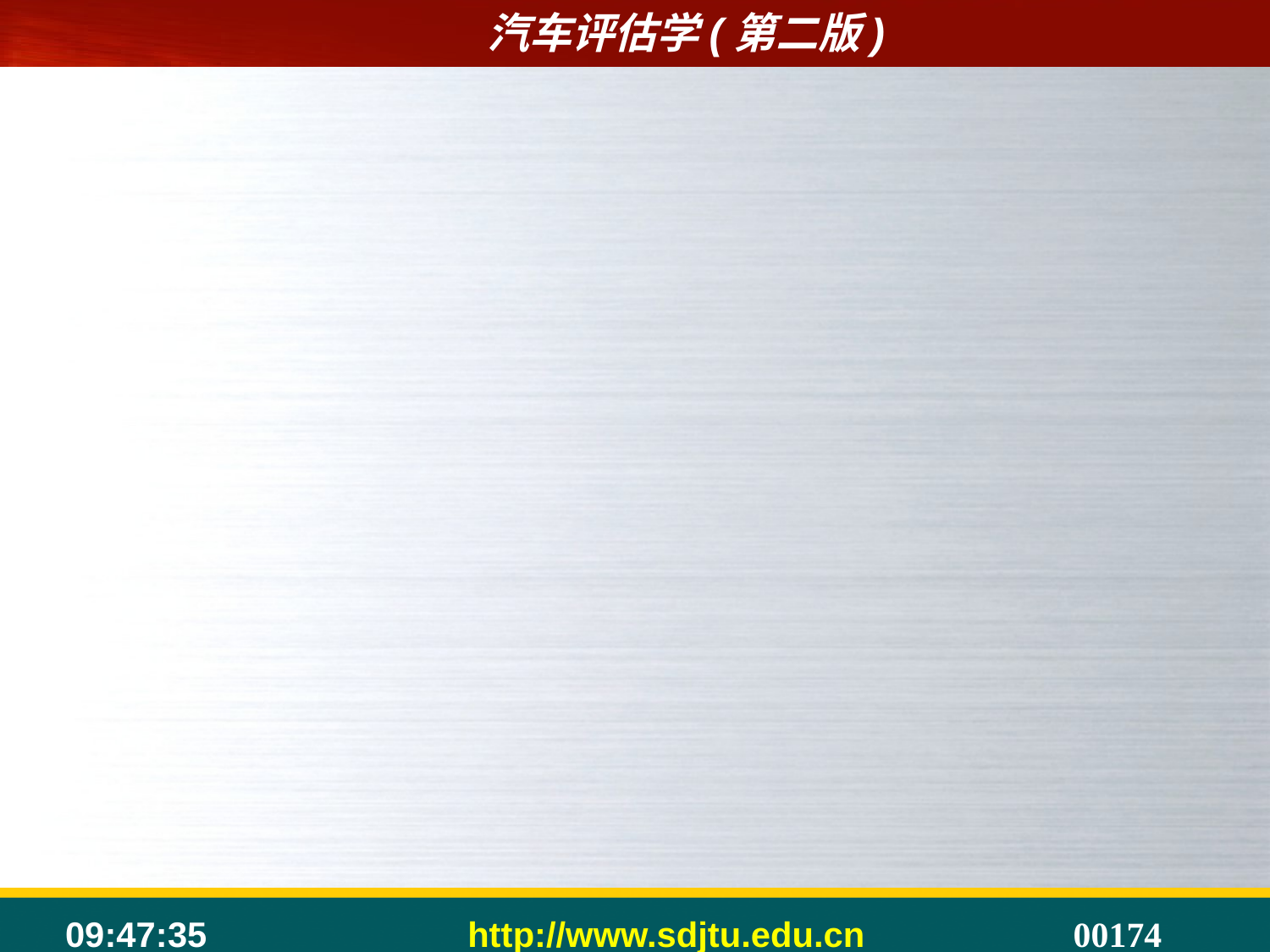

#
6.6.3汽车火灾的损失评估
	汽车起火燃烧以后，其损失评估的难度相对较大。
	如果汽车的起火燃烧被及时扑灭了，可能只导致一些局部的损失，损失范围也只是局限在过火部分的车体油漆、相关的导线及非金属管路、过火部分的汽车内饰。只要参照相关部件的市场价格，并考虑相应的工时费，即可确定出损失的金额。
	如果汽车的起火燃烧持续了一段时间之后才被扑灭，虽然没有对整车造成毁灭性的破坏，但也可能造成比较严重的损失。凡被火“光顾”过的车身的外壳、汽车轮胎、导线线束、相关管路、汽车内饰、仪器仪表、塑料制品、外露件的美化装饰等可能都会报废，定损时需考虑到相关需更换件的市场价格、工时费用的。
	如果起火燃烧程度严重，外壳、汽车轮胎、导线线束、相关管路、汽车内饰、仪器仪表、塑料制品、外露件的美化装饰等肯定会被完全烧毁。部分零部件，如控制电脑、传感器、铝合金铸造件等，可能会被烧化，失去任何使用价值。一些看似“坚固”的基础件，如发动机、变速器、离合器、车架、悬架、车轮轮毂、前桥、后桥等，在长时间的高温烘烤作用下，会因“退火”而失去应有的精度，无法继续使用，此时，汽车离完全报废的距离已经很近了。